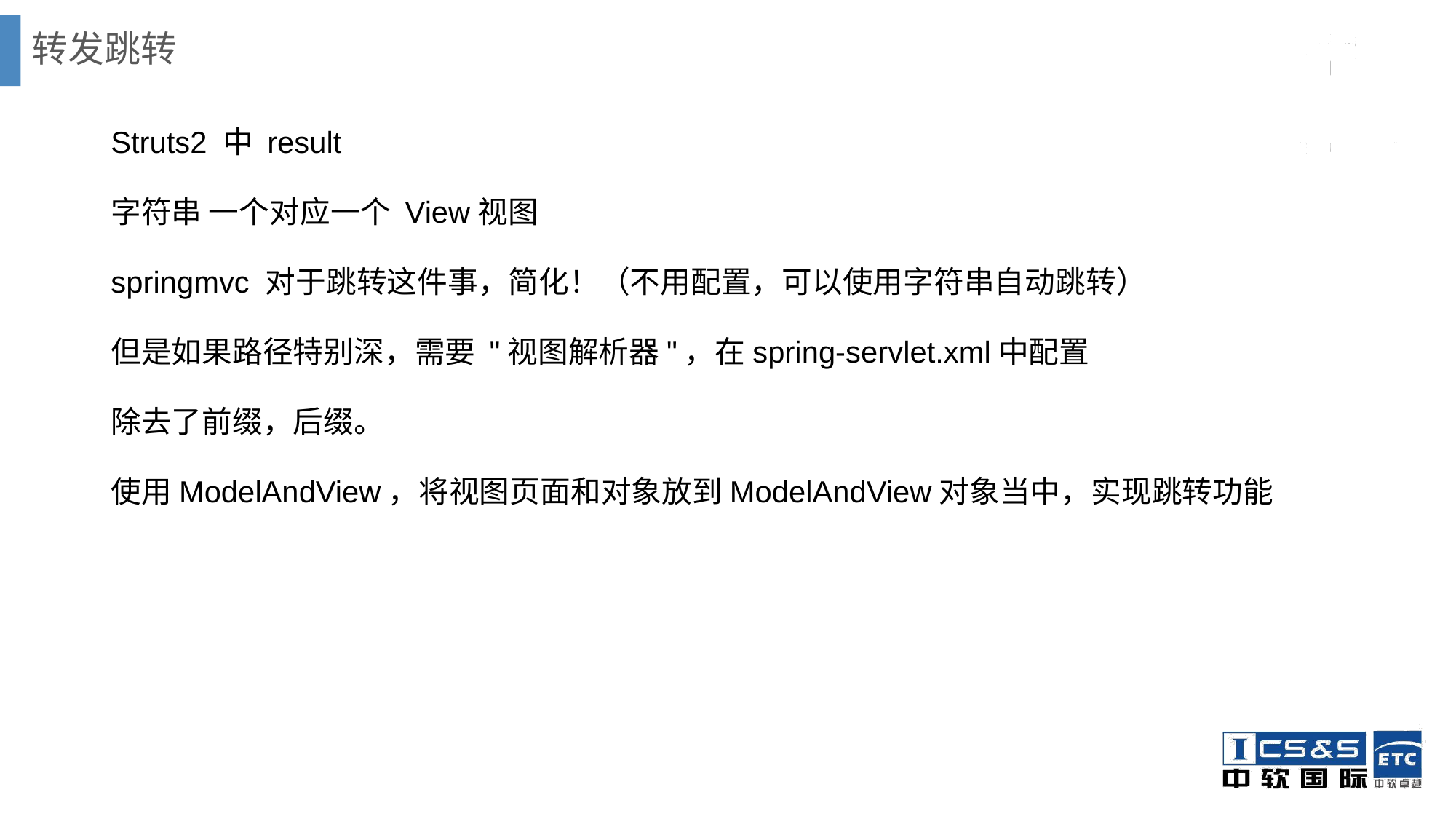

# 转发跳转
Struts2 中 result
字符串 一个对应一个 View视图
springmvc 对于跳转这件事，简化！（不用配置，可以使用字符串自动跳转）
但是如果路径特别深，需要 "视图解析器"，在spring-servlet.xml中配置
除去了前缀，后缀。
使用ModelAndView，将视图页面和对象放到ModelAndView对象当中，实现跳转功能